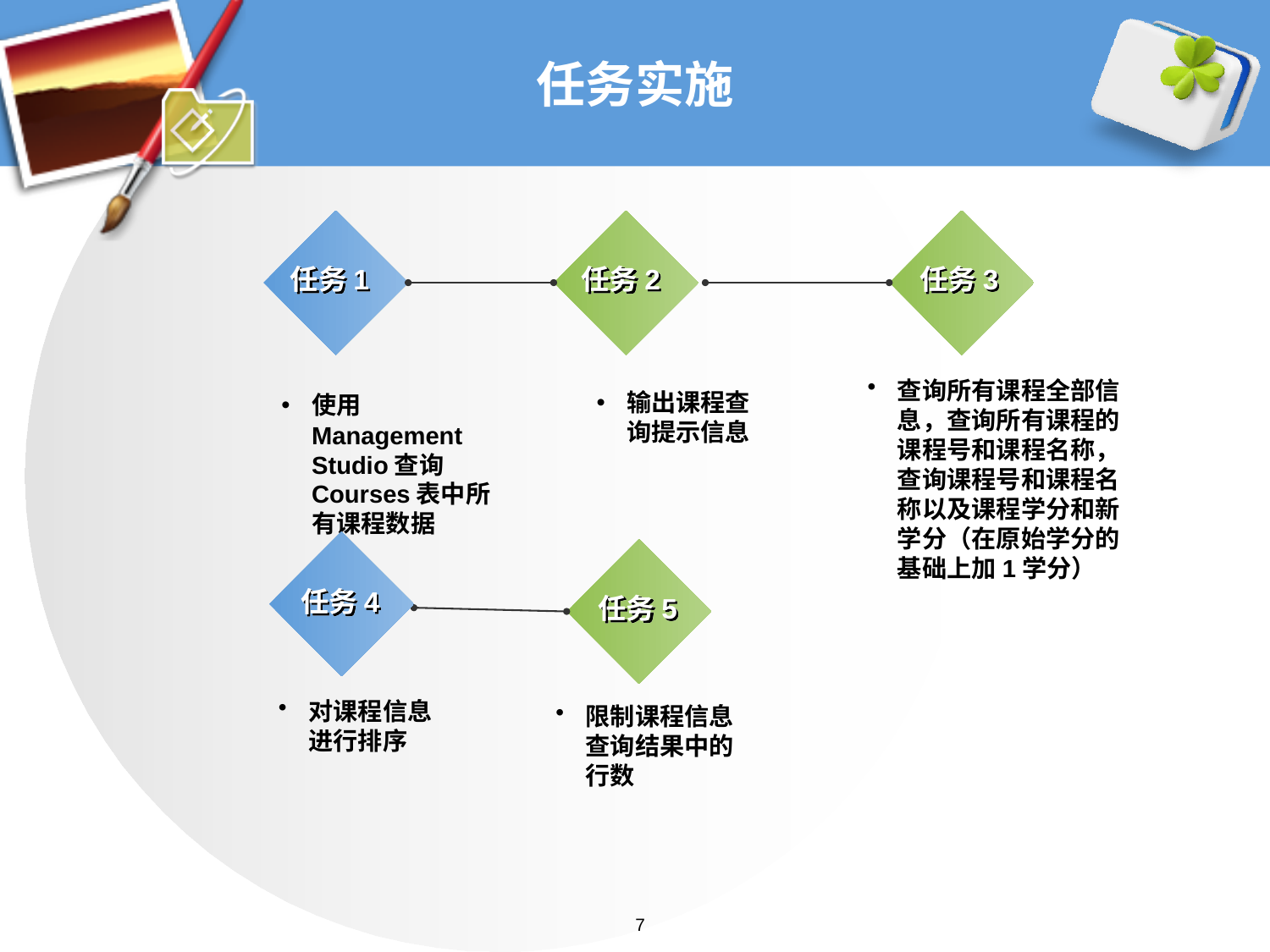

# 任务实施

任务1
任务2
任务3
查询所有课程全部信息，查询所有课程的课程号和课程名称，查询课程号和课程名称以及课程学分和新学分（在原始学分的基础上加1学分）
输出课程查询提示信息
使用Management Studio查询Courses表中所有课程数据

任务4
任务5
对课程信息进行排序
限制课程信息查询结果中的行数
7